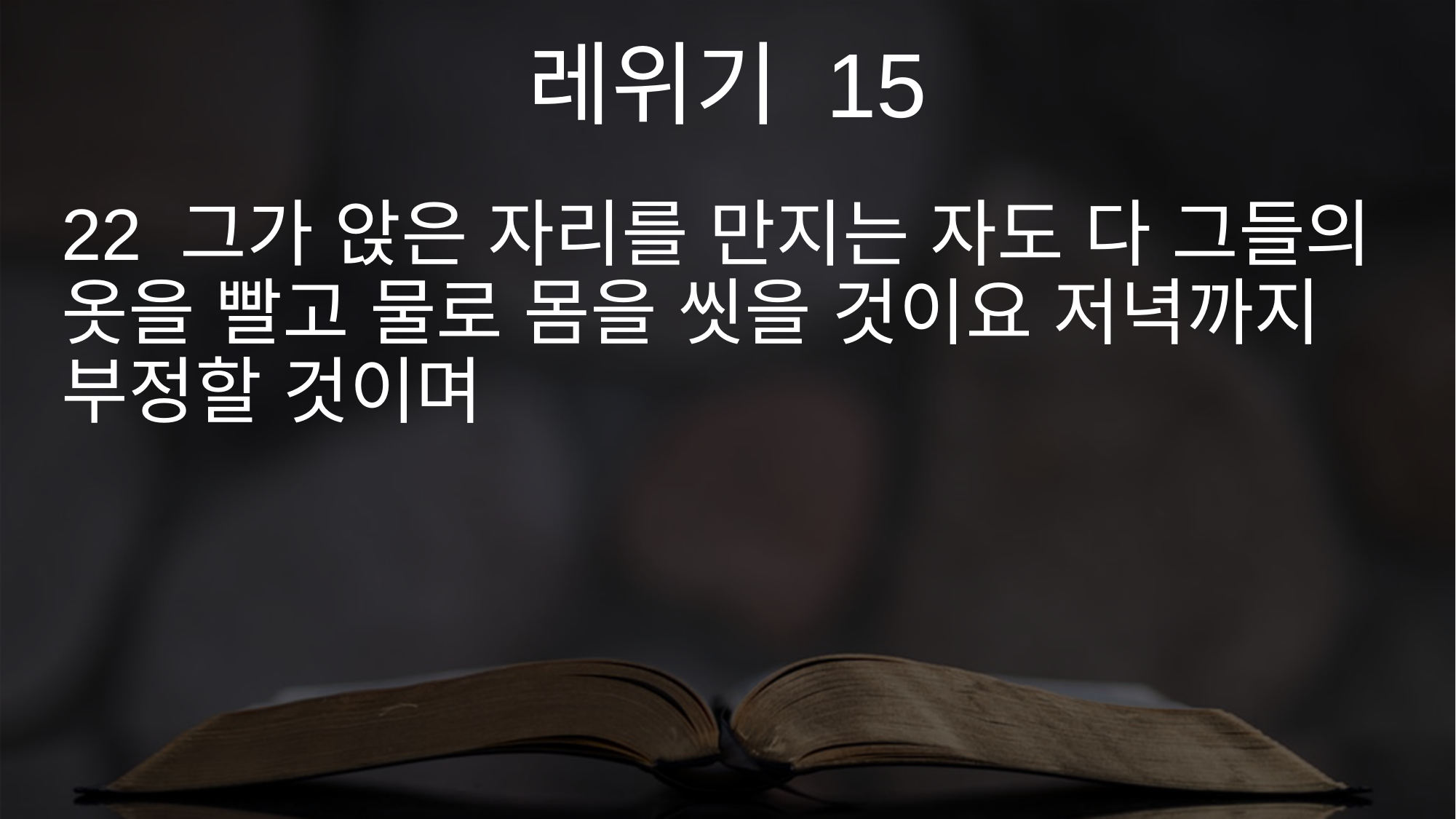

레위기 15
22 그가 앉은 자리를 만지는 자도 다 그들의 옷을 빨고 물로 몸을 씻을 것이요 저녁까지 부정할 것이며